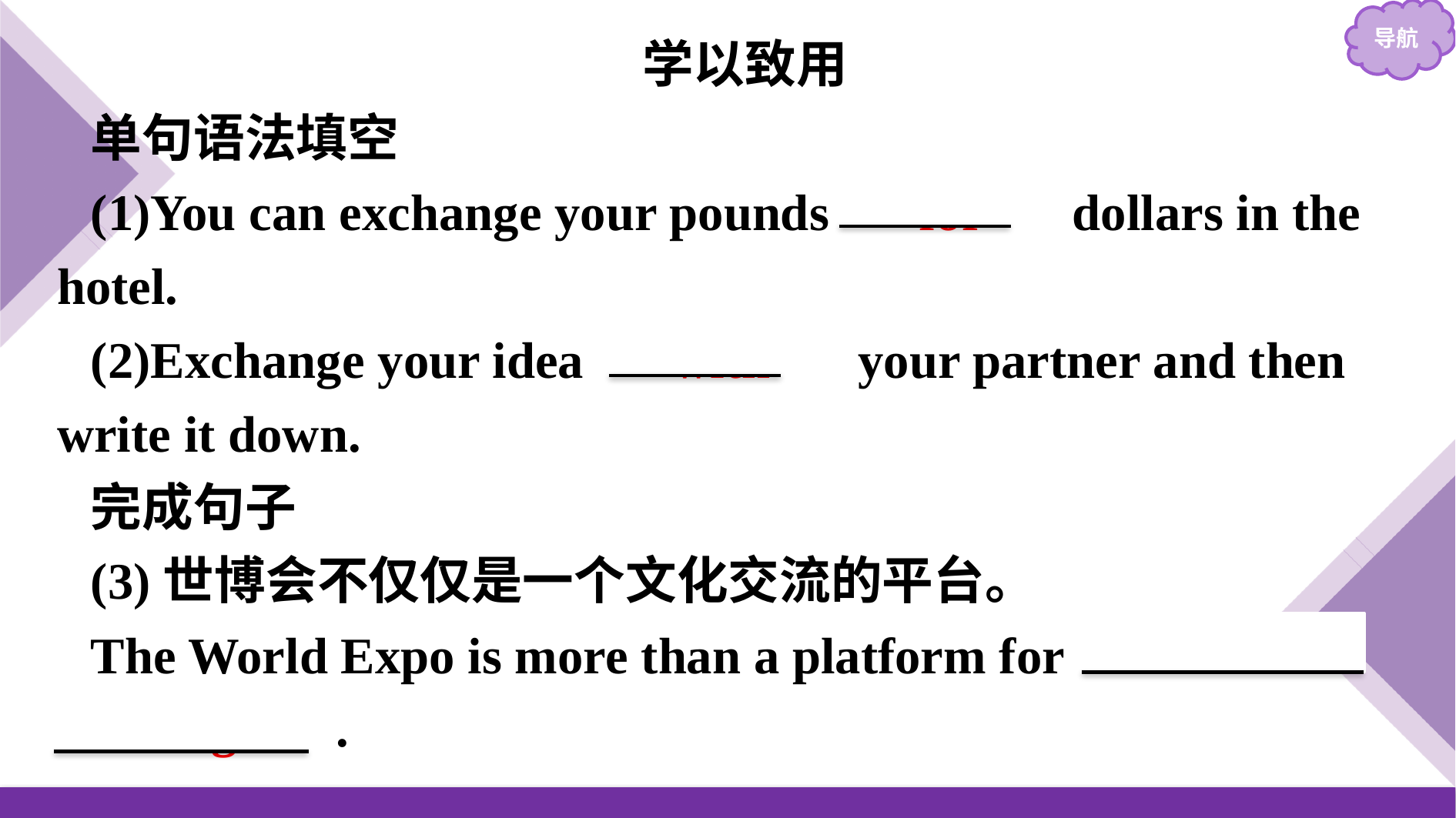

学以致用
单句语法填空
(1)You can exchange your pounds 　for　 dollars in the hotel.
(2)Exchange your idea 　with　 your partner and then write it down.
完成句子
(3)世博会不仅仅是一个文化交流的平台。
The World Expo is more than a platform for 　cultural exchange　.